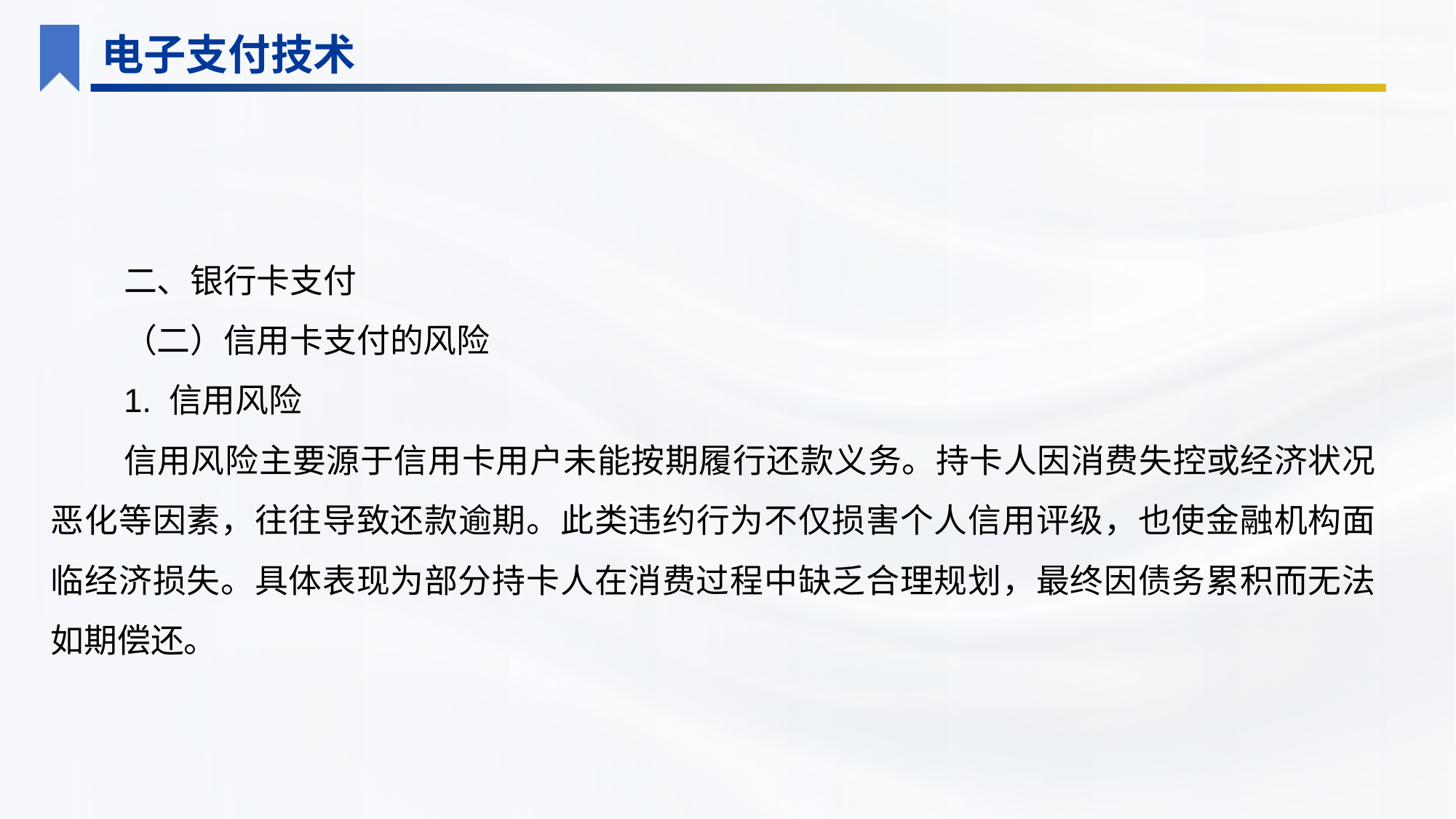

电子支付技术
二、银行卡支付
（二）信用卡支付的风险
1. 信用风险
信用风险主要源于信用卡用户未能按期履行还款义务。持卡人因消费失控或经济状况恶化等因素，往往导致还款逾期。此类违约行为不仅损害个人信用评级，也使金融机构面临经济损失。具体表现为部分持卡人在消费过程中缺乏合理规划，最终因债务累积而无法如期偿还。